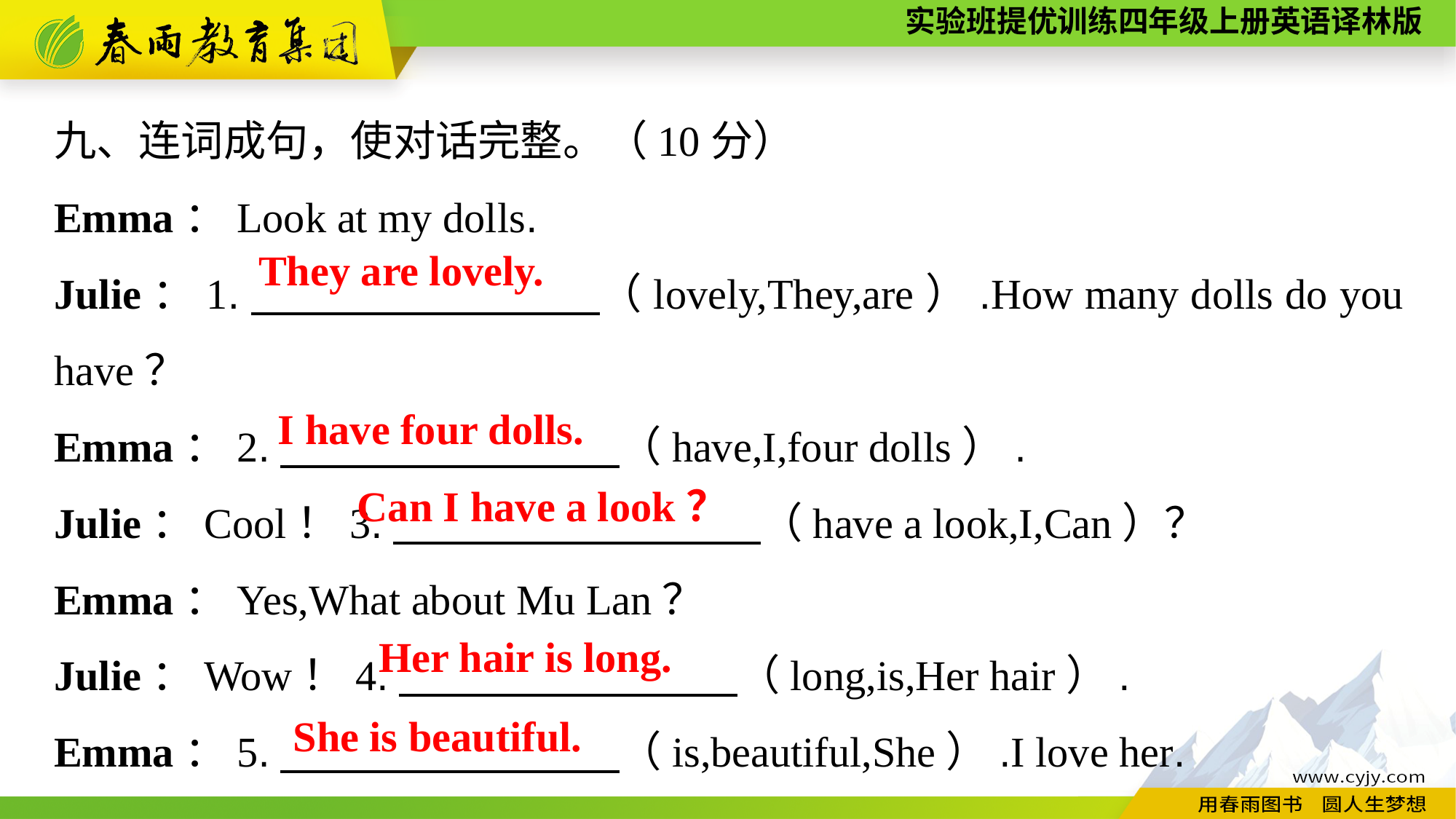

九、连词成句，使对话完整。（10分）
Emma：Look at my dolls.
Julie：1.　　　　　　　　（lovely,They,are）.How many dolls do you have？
Emma：2.　　　　　　　　（have,I,four dolls）.
Julie：Cool！3.　　　　　　　   　（have a look,I,Can）？
Emma：Yes,What about Mu Lan？
Julie：Wow！4.　　　　　　　　（long,is,Her hair）.
Emma：5.　　　　　　　　（is,beautiful,She）.I love her.
They are lovely.
I have four dolls.
Can I have a look？
Her hair is long.
She is beautiful.